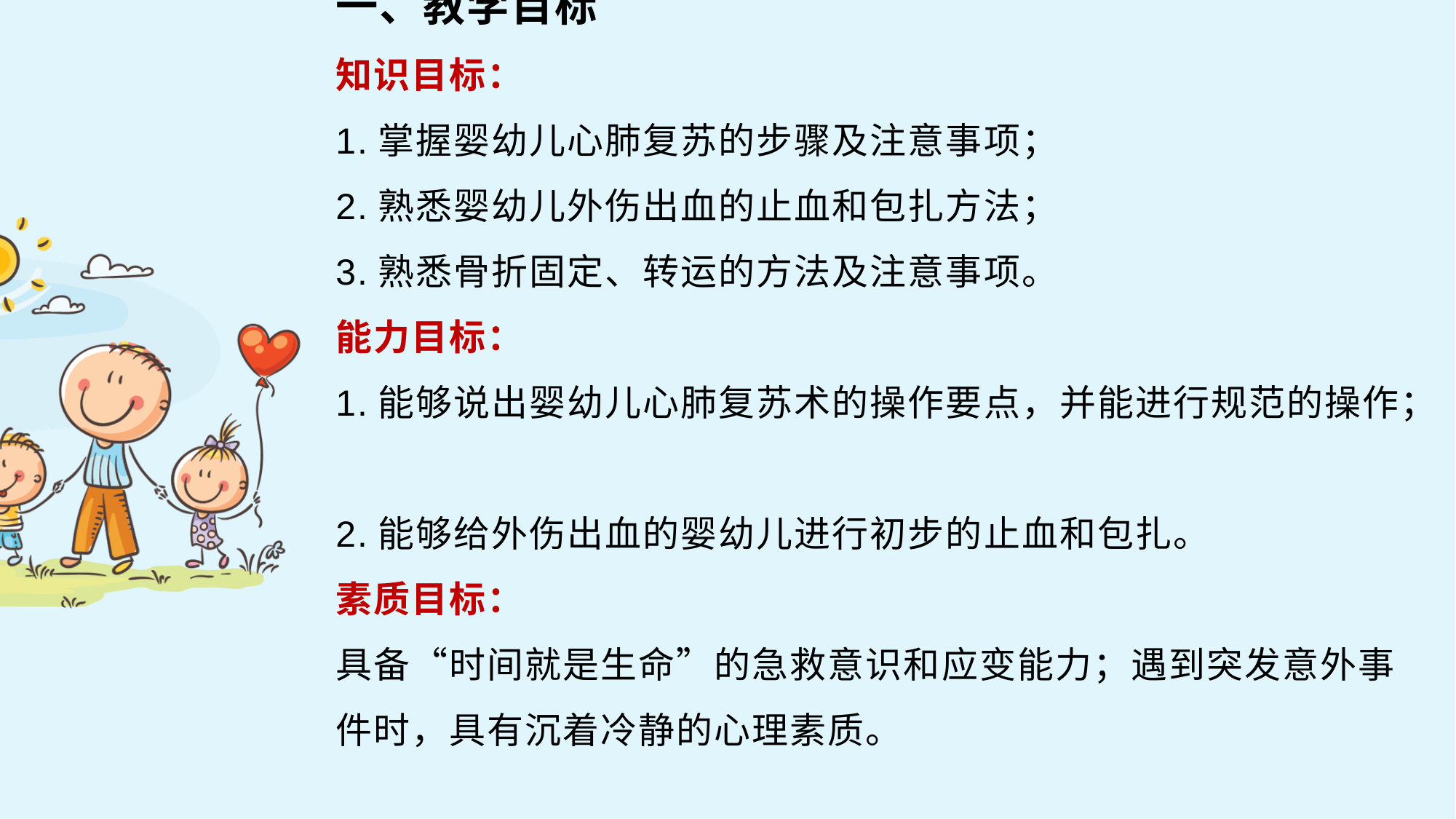

一、教学目标
知识目标：
1.掌握婴幼儿心肺复苏的步骤及注意事项；
2.熟悉婴幼儿外伤出血的止血和包扎方法；
3.熟悉骨折固定、转运的方法及注意事项。
能力目标：
1.能够说出婴幼儿心肺复苏术的操作要点，并能进行规范的操作；
2.能够给外伤出血的婴幼儿进行初步的止血和包扎。
素质目标：
具备“时间就是生命”的急救意识和应变能力；遇到突发意外事件时，具有沉着冷静的心理素质。